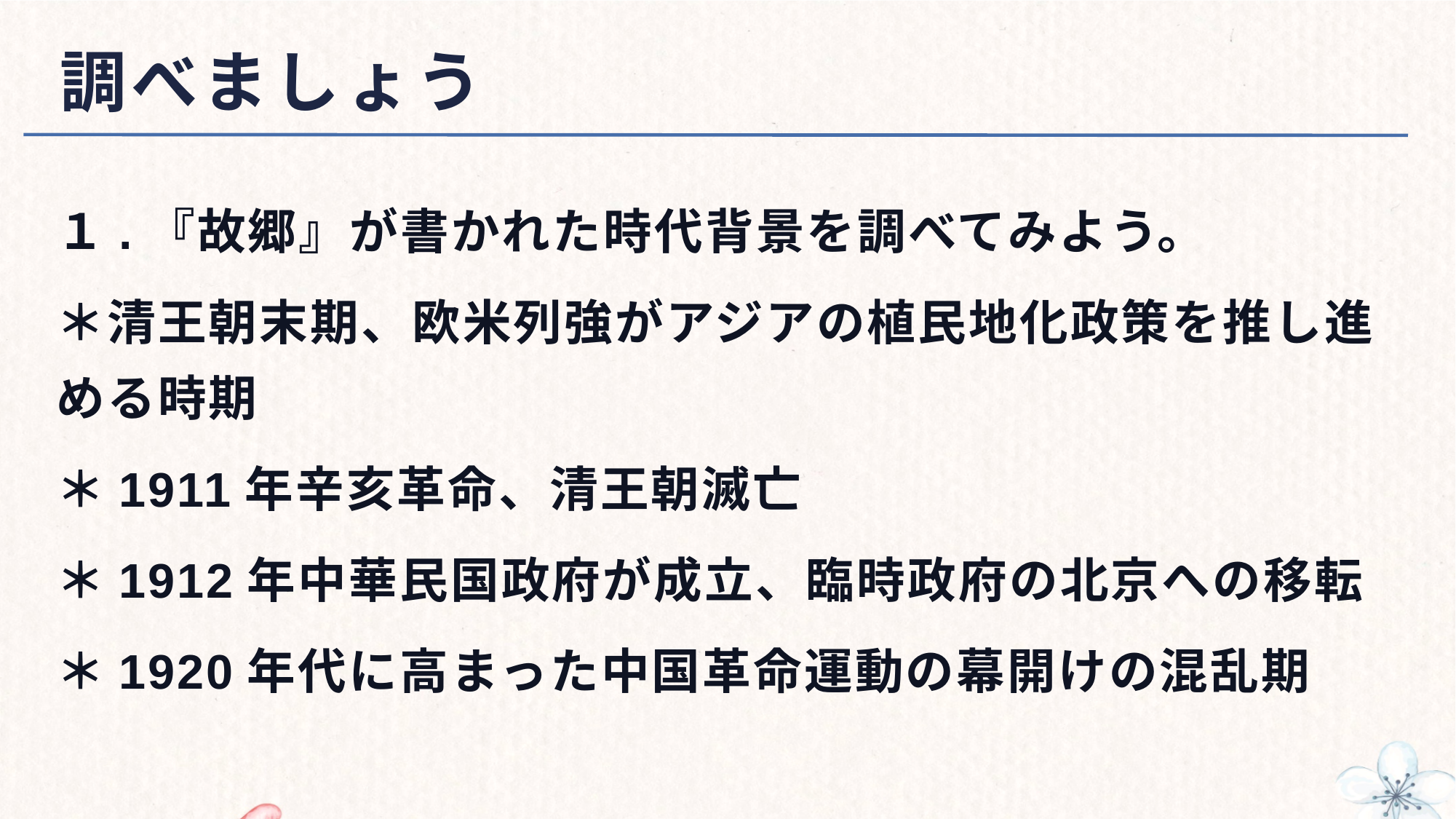

# 調べましょう
１.『故郷』が書かれた時代背景を調べてみよう。
＊清王朝末期、欧米列強がアジアの植民地化政策を推し進める時期
＊1911年辛亥革命、清王朝滅亡
＊1912年中華民国政府が成立、臨時政府の北京への移転
＊1920年代に高まった中国革命運動の幕開けの混乱期